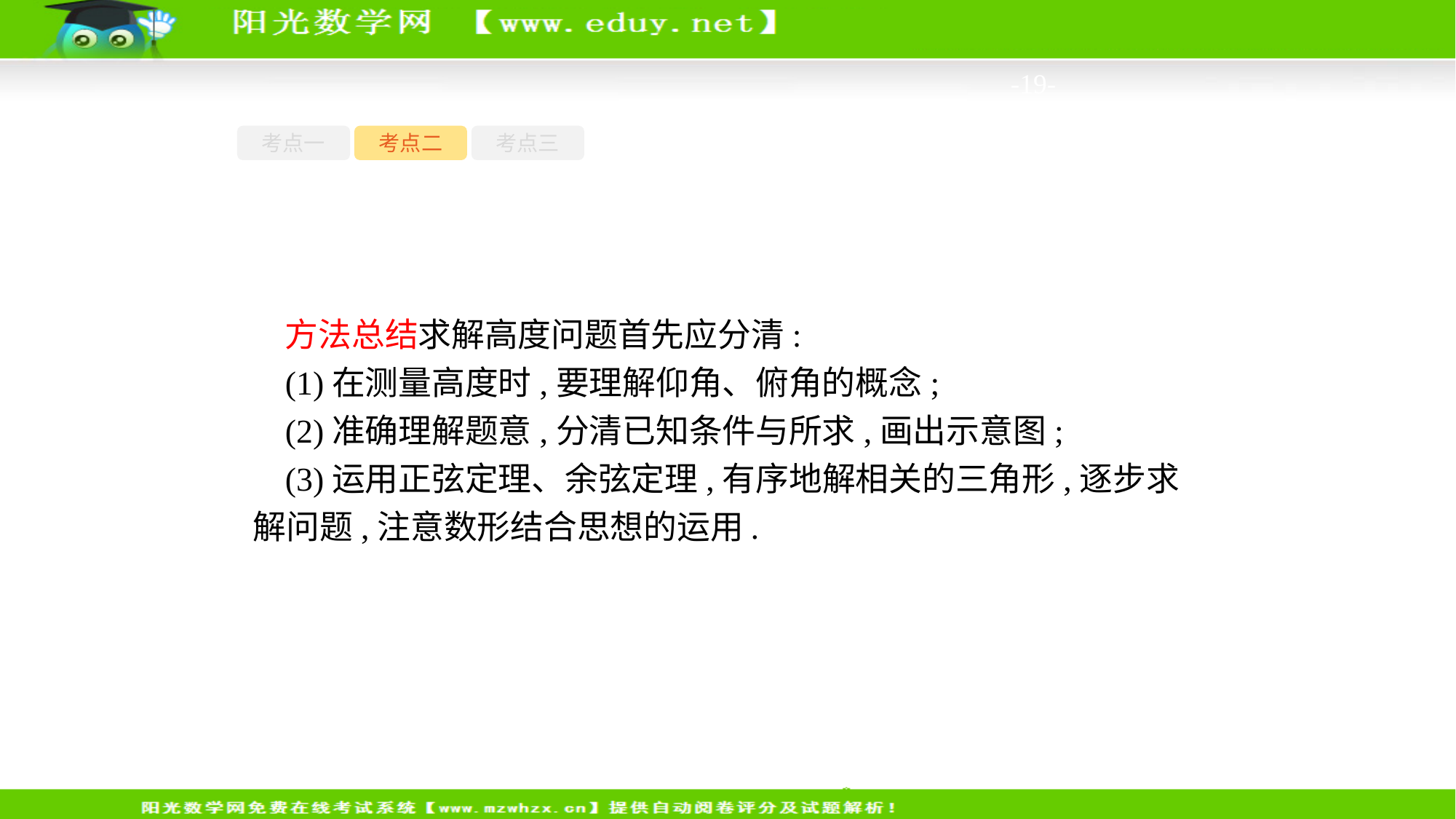

-19-
考点一
考点二
考点三
方法总结求解高度问题首先应分清:
(1)在测量高度时,要理解仰角、俯角的概念;
(2)准确理解题意,分清已知条件与所求,画出示意图;
(3)运用正弦定理、余弦定理,有序地解相关的三角形,逐步求解问题,注意数形结合思想的运用.